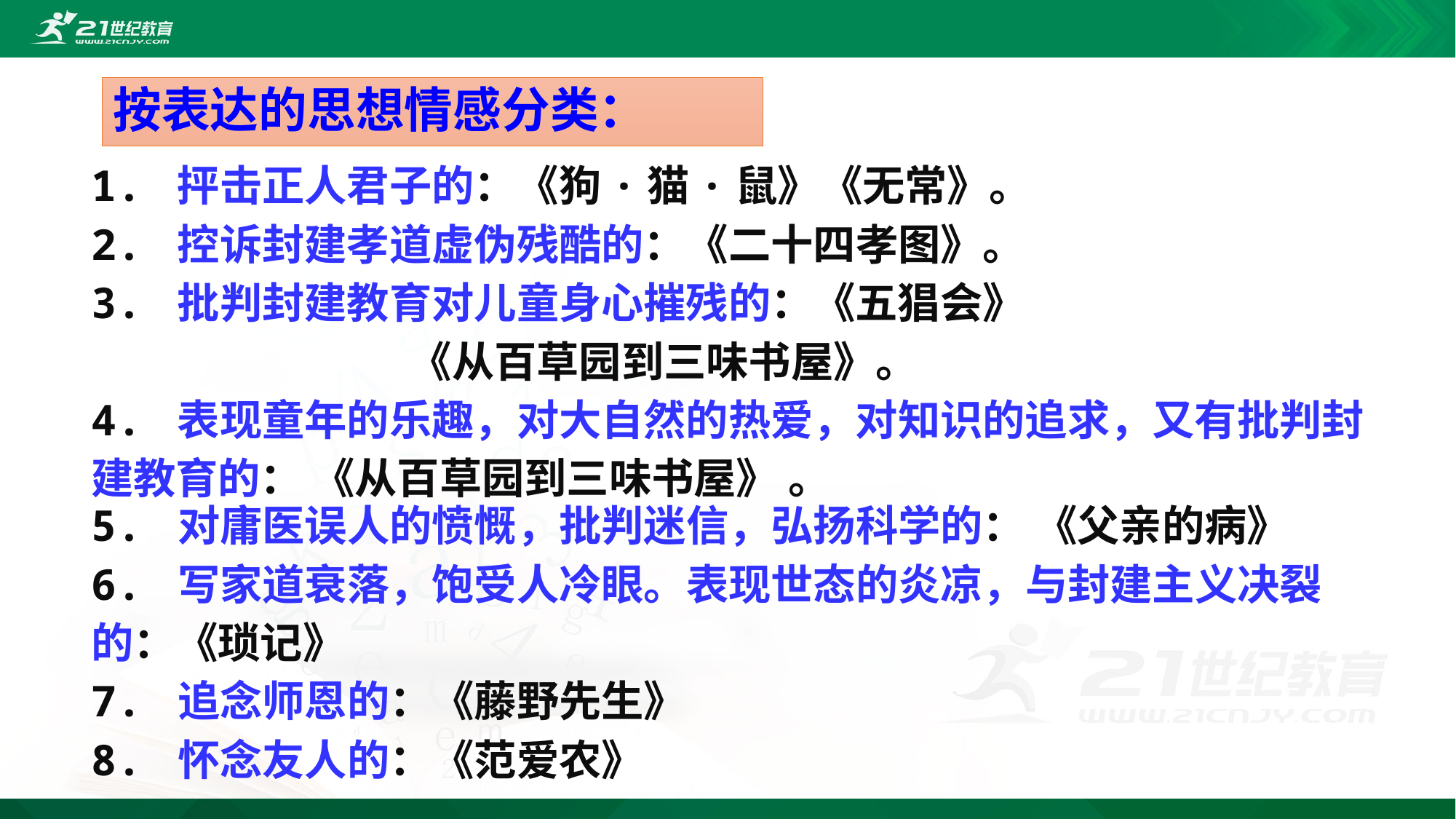

# 按表达的思想情感分类：
1. 抨击正人君子的：《狗·猫·鼠》《无常》。
2. 控诉封建孝道虚伪残酷的：《二十四孝图》。
3. 批判封建教育对儿童身心摧残的：《五猖会》
                                《从百草园到三味书屋》。
4. 表现童年的乐趣，对大自然的热爱，对知识的追求，又有批判封建教育的： 《从百草园到三味书屋》 。
5. 对庸医误人的愤慨，批判迷信，弘扬科学的： 《父亲的病》
6. 写家道衰落，饱受人冷眼。表现世态的炎凉，与封建主义决裂的：《琐记》
7. 追念师恩的：《藤野先生》
8. 怀念友人的：《范爱农》